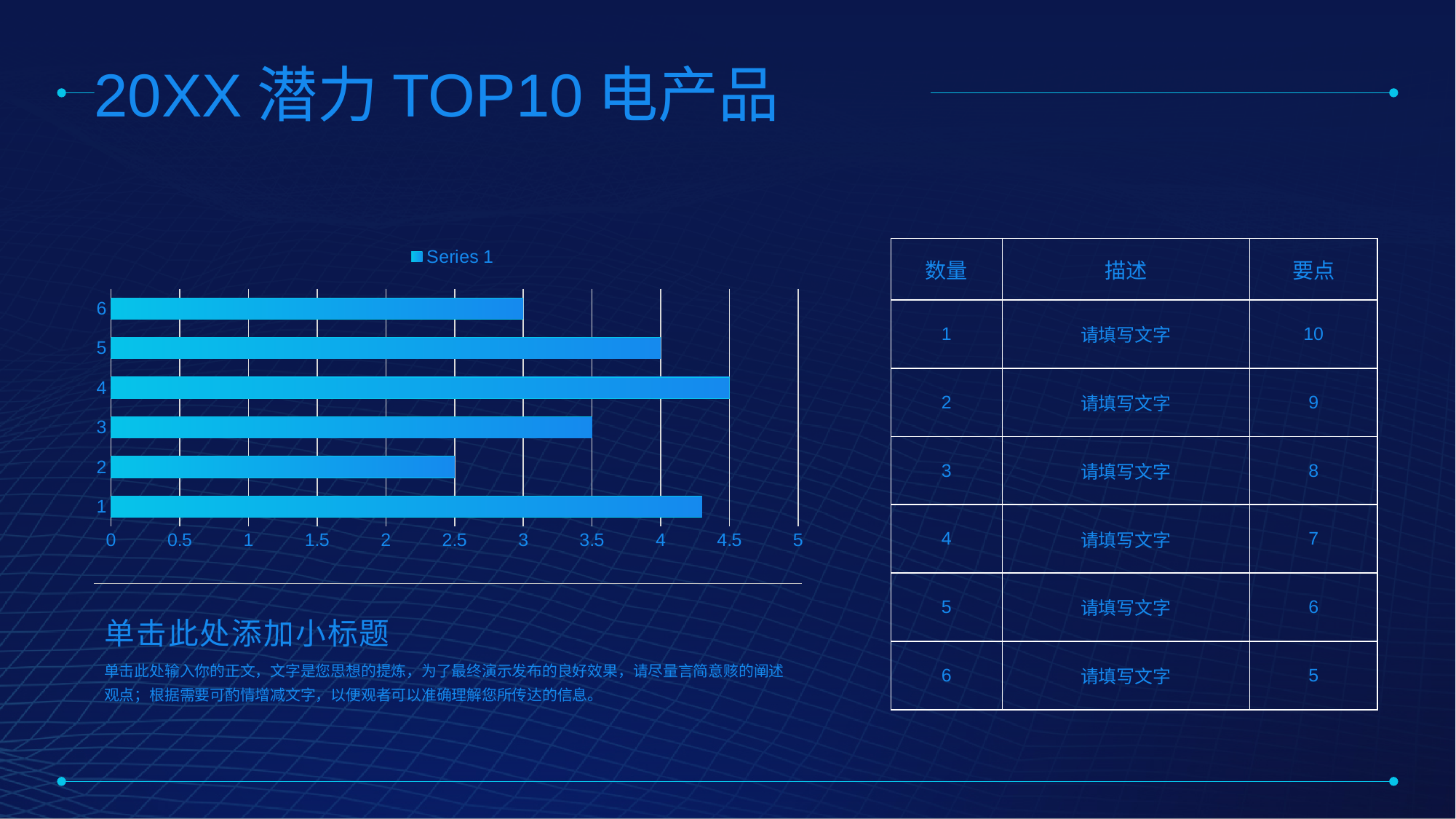

20XX潜力TOP10电产品

### Chart

| Category | Series 1 |
|---|---|
| 1 | 4.3 |
| 2 | 2.5 |
| 3 | 3.5 |
| 4 | 4.5 |
| 5 | 4.0 |
| 6 | 3.0 |
| 数量 | 描述 | 要点 |
| --- | --- | --- |
| 1 | 请填写文字 | 10 |
| 2 | 请填写文字 | 9 |
| 3 | 请填写文字 | 8 |
| 4 | 请填写文字 | 7 |
| 5 | 请填写文字 | 6 |
| 6 | 请填写文字 | 5 |
单击此处添加小标题
单击此处输入你的正文，文字是您思想的提炼，为了最终演示发布的良好效果，请尽量言简意赅的阐述观点；根据需要可酌情增减文字，以便观者可以准确理解您所传达的信息。